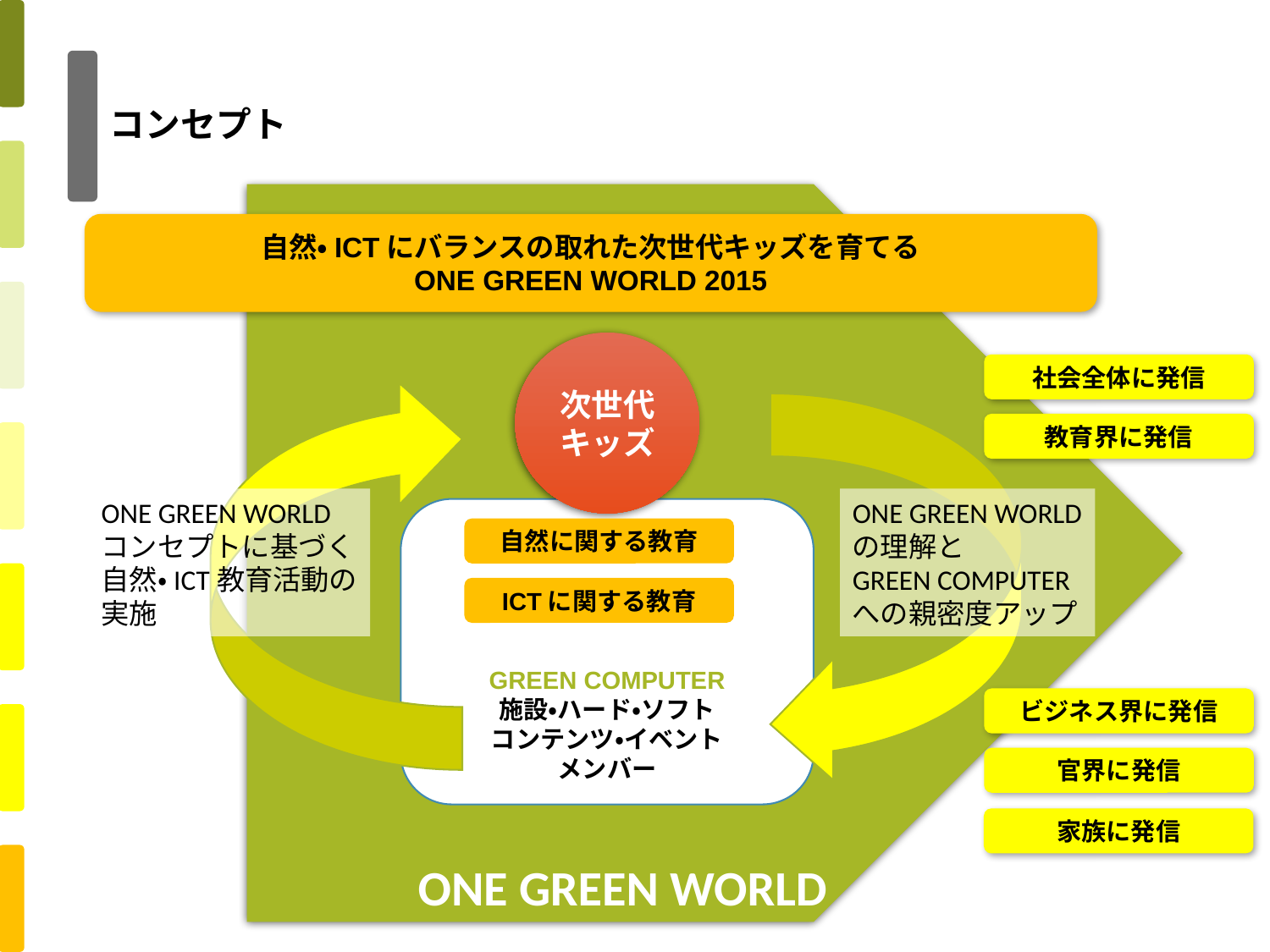

# コンセプト
ONE GREEN WORLD
自然・ICTにバランスの取れた次世代キッズを育てる
ONE GREEN WORLD 2015
次世代
キッズ
社会全体に発信

教育界に発信
ONE GREEN WORLD
コンセプトに基づく
自然・ICT教育活動の
実施
ONE GREEN WORLD
の理解と
GREEN COMPUTER
への親密度アップ
GREEN COMPUTER
施設・ハード・ソフト
コンテンツ・イベント
メンバー
自然に関する教育
ICTに関する教育
ビジネス界に発信
官界に発信
家族に発信